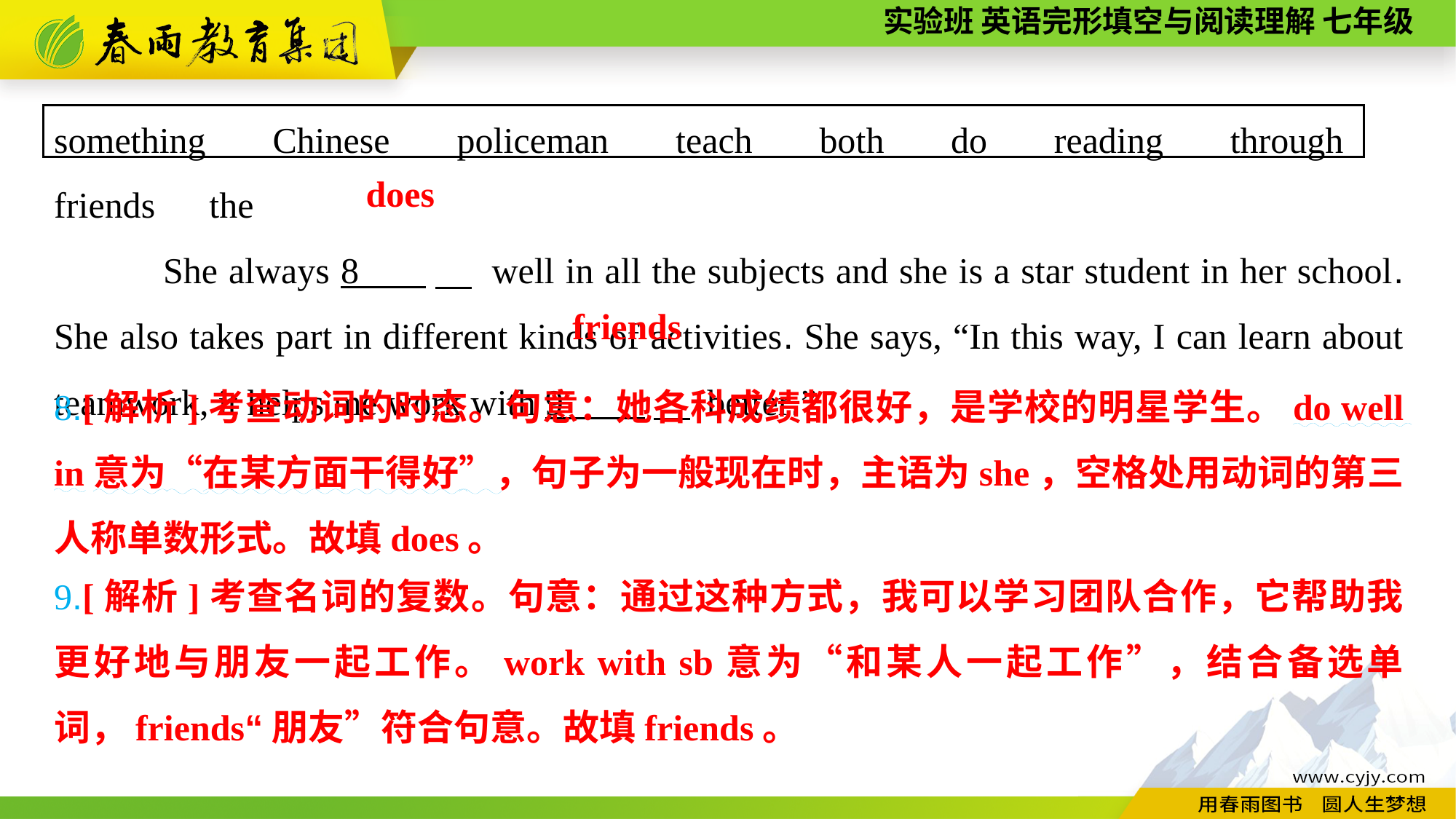

something　Chinese　policeman　teach　both　do　reading　through　friends　the
She always 8      　 well in all the subjects and she is a star student in her school. She also takes part in different kinds of activities. She says, “In this way, I can learn about teamwork, it helps me work with 9         　 better.”

does
friends
8.[解析]考查动词的时态。句意：她各科成绩都很好，是学校的明星学生。do well in意为“在某方面干得好”，句子为一般现在时，主语为she，空格处用动词的第三人称单数形式。故填does。
9.[解析]考查名词的复数。句意：通过这种方式，我可以学习团队合作，它帮助我更好地与朋友一起工作。work with sb意为“和某人一起工作”，结合备选单词，friends“朋友”符合句意。故填friends。